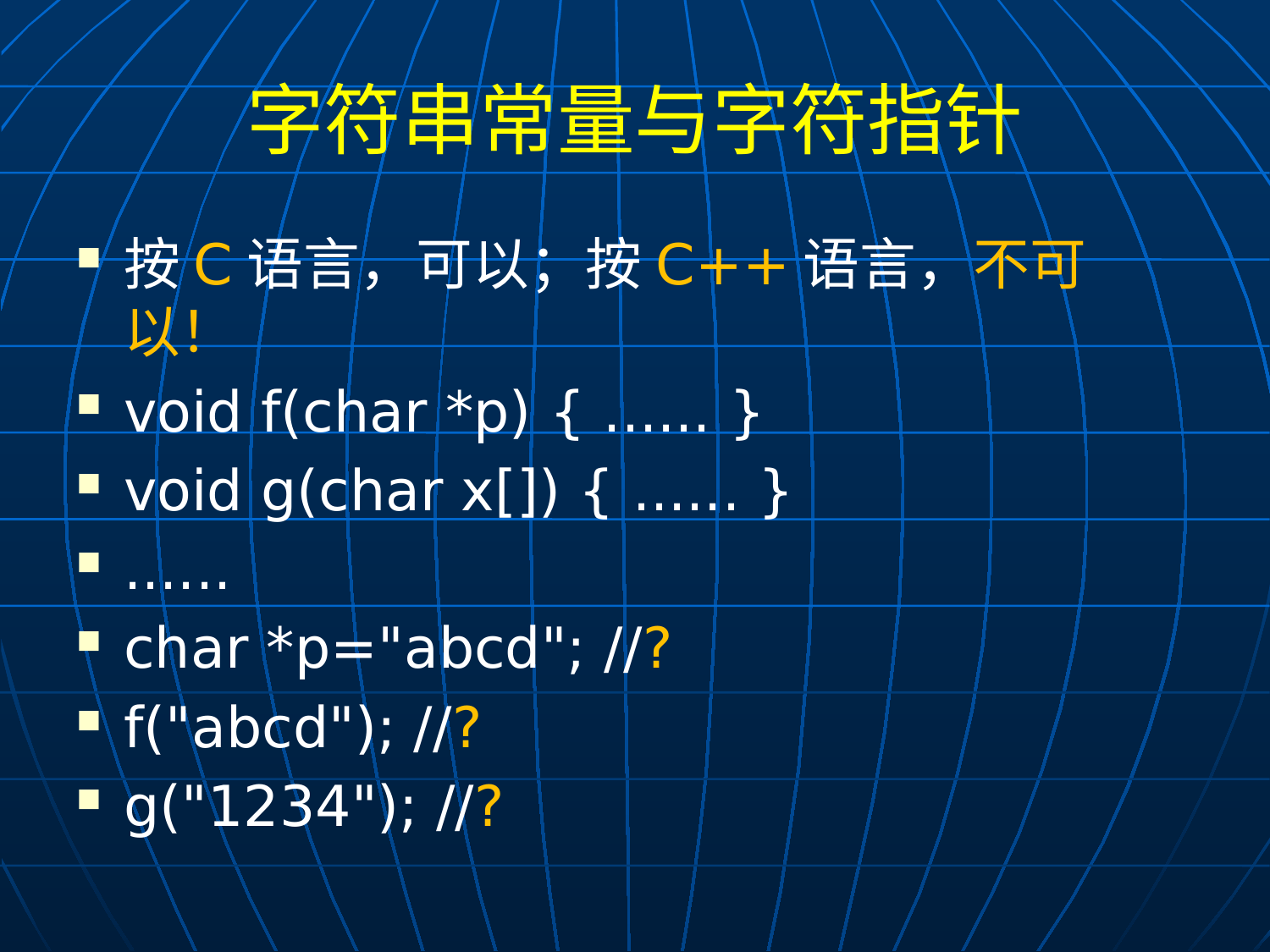

# 字符串常量与字符指针
按C语言，可以；按C++语言，不可以！
void f(char *p) { ...... }
void g(char x[]) { ...... }
......
char *p="abcd"; //?
f("abcd"); //?
g("1234"); //?